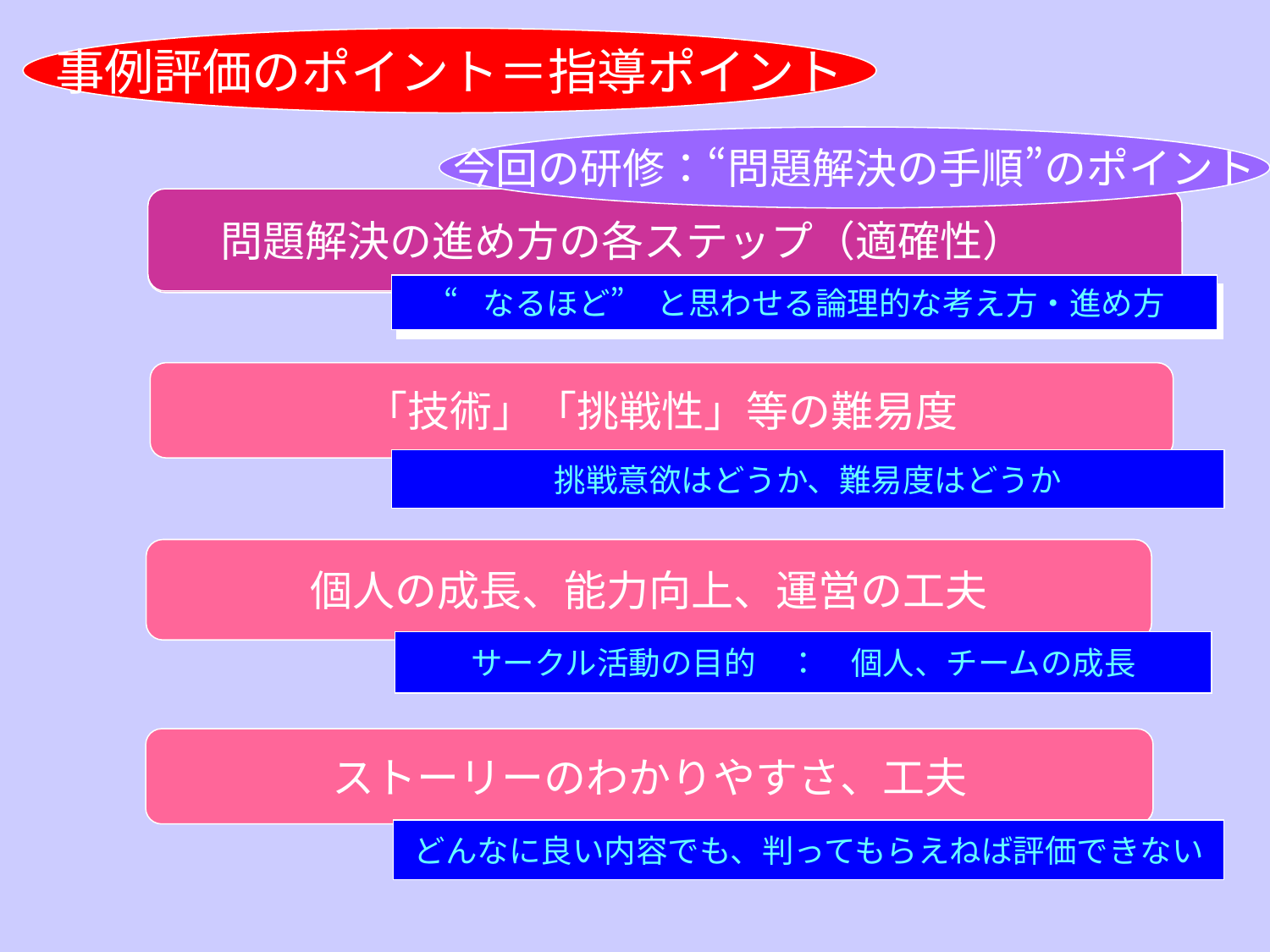

事例評価のポイント＝指導ポイント
今回の研修：“問題解決の手順”のポイント
問題解決の進め方の各ステップ（適確性）
問題解決の進め方の各ステップ（適確性）
“なるほど”　と思わせる論理的な考え方・進め方
“なるほど”　と思わせる論理的な考え方・進め方
「技術」「挑戦性」等の難易度
挑戦意欲はどうか、難易度はどうか
個人の成長、能力向上、運営の工夫
サークル活動の目的　：　個人、チームの成長
ストーリーのわかりやすさ、工夫
どんなに良い内容でも、判ってもらえねば評価できない